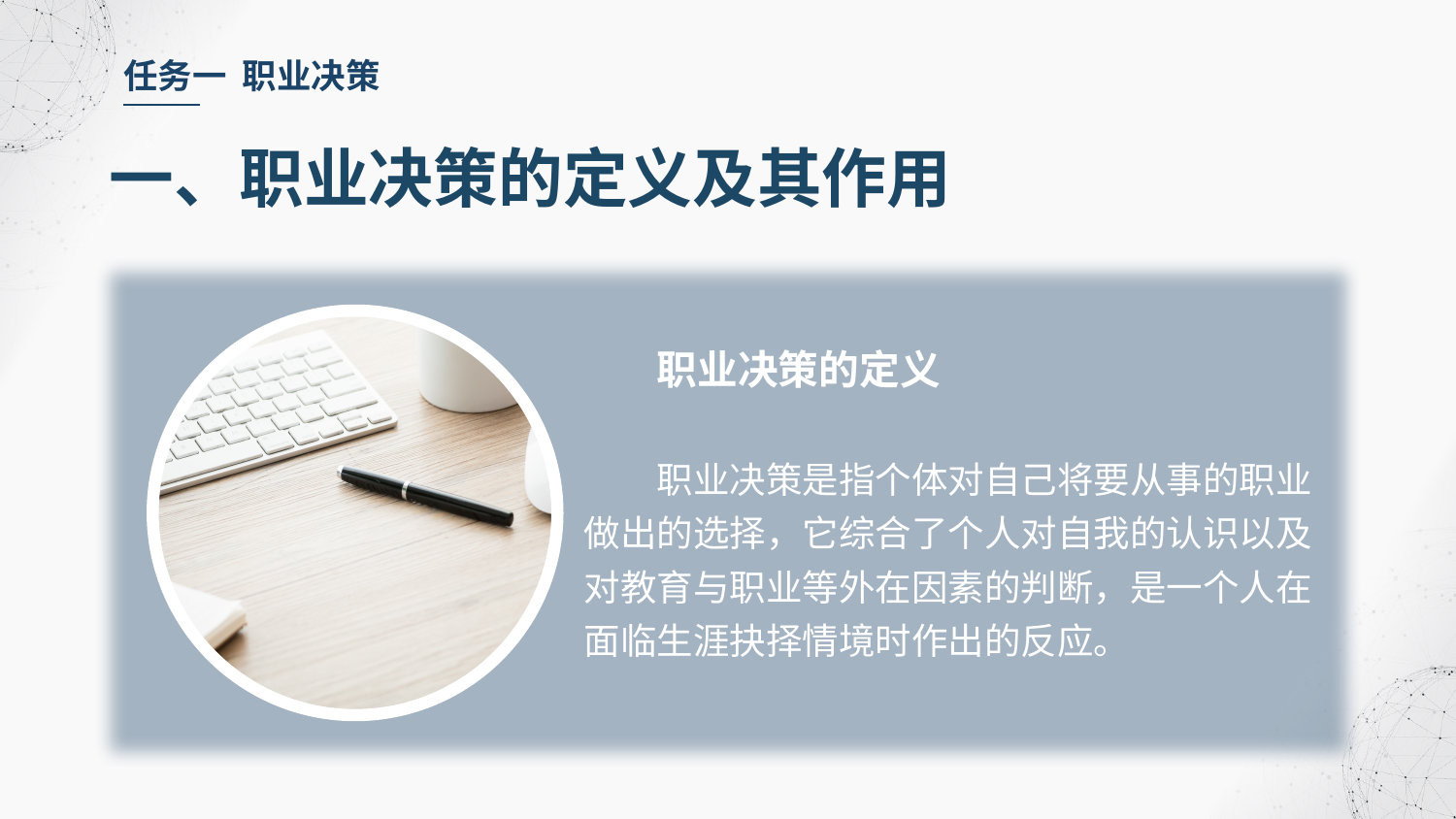

任务一  职业决策
一、职业决策的定义及其作用

职业决策的定义

职业决策是指个体对自己将要从事的职业做出的选择，它综合了个人对自我的认识以及对教育与职业等外在因素的判断，是一个人在面临生涯抉择情境时作出的反应。